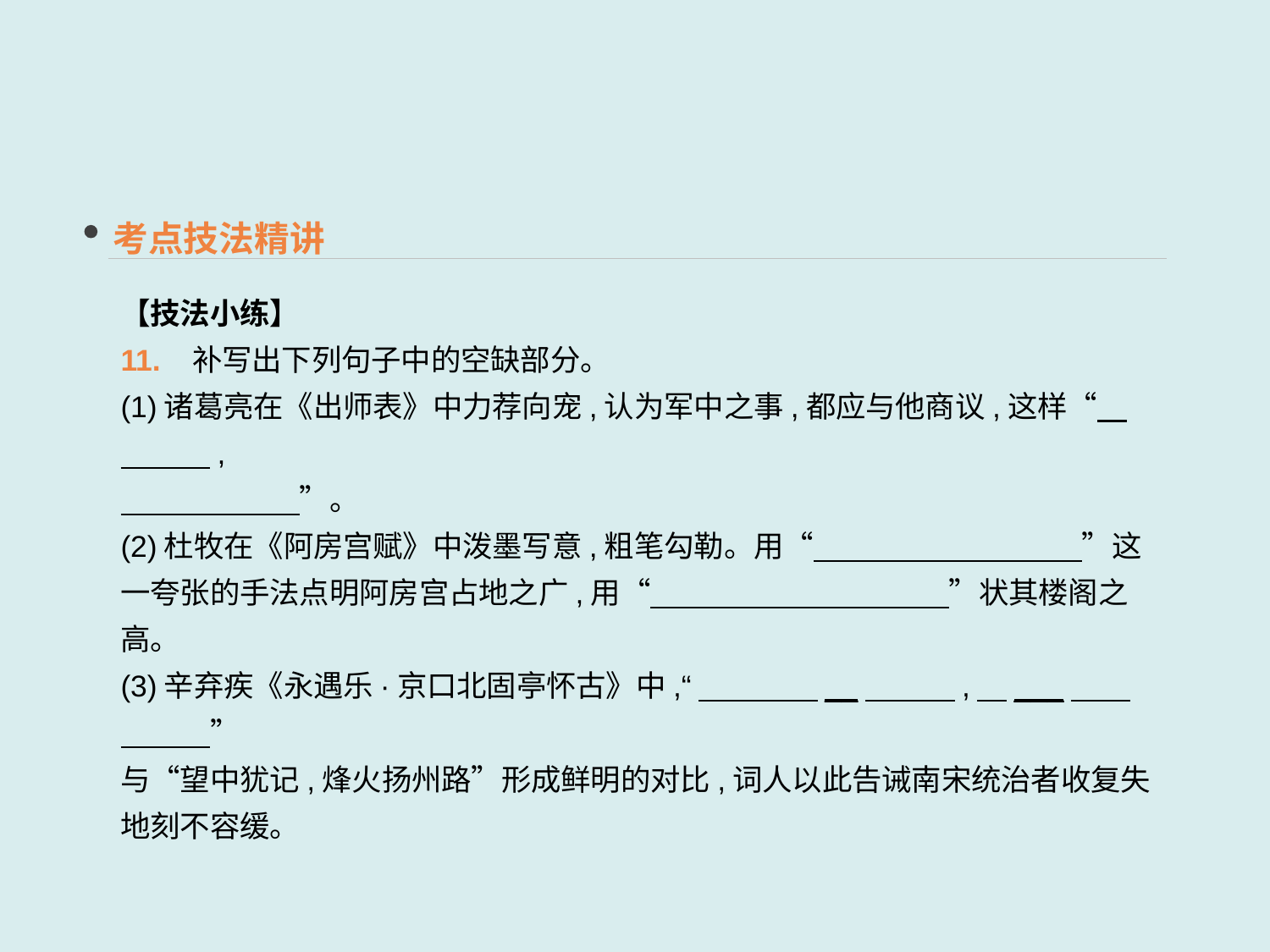

考点技法精讲

【技法小练】
11.   补写出下列句子中的空缺部分。
(1)诸葛亮在《出师表》中力荐向宠,认为军中之事,都应与他商议,这样“　　　　,
　　　　　　”。
(2)杜牧在《阿房宫赋》中泼墨写意,粗笔勾勒。用“　　　　　　　　　”这一夸张的手法点明阿房宫占地之广,用“　　　　　　　　　　”状其楼阁之高。
(3)辛弃疾《永遇乐·京口北固亭怀古》中,“　　　　__　　　,　___　　　　　”
与“望中犹记,烽火扬州路”形成鲜明的对比,词人以此告诫南宋统治者收复失地刻不容缓。